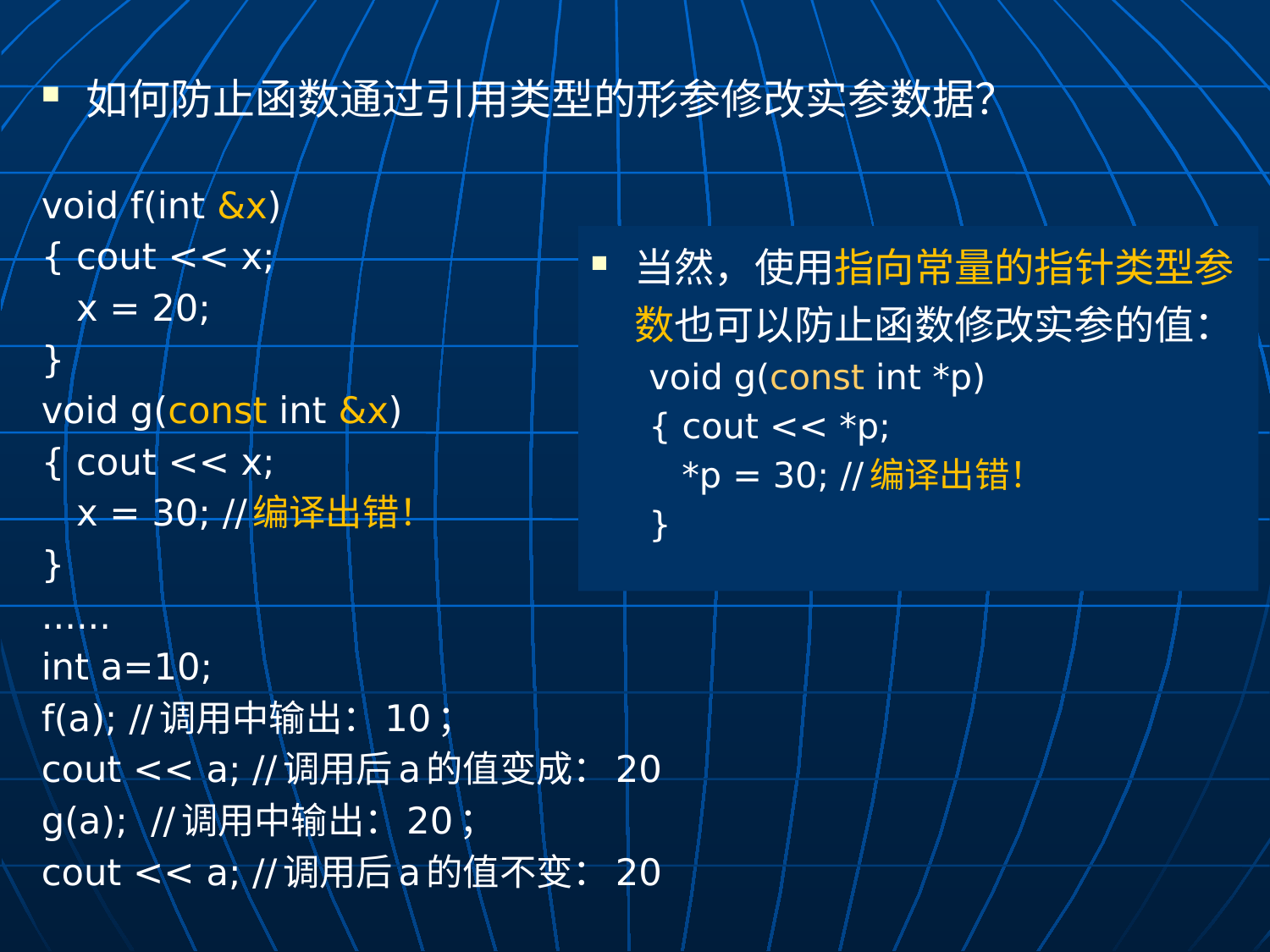

如何防止函数通过引用类型的形参修改实参数据？

void f(int &x)
{ cout << x;
   x = 20;
}
void g(const int &x)
{ cout << x;
   x = 30; //编译出错！
}
......
int a=10;
f(a); //调用中输出：10；
cout << a; //调用后a的值变成：20
g(a);  //调用中输出：20；
cout << a; //调用后a的值不变：20

当然，使用指向常量的指针类型参数也可以防止函数修改实参的值：
void g(const int *p)
{ cout << *p;
   *p = 30; //编译出错！
}